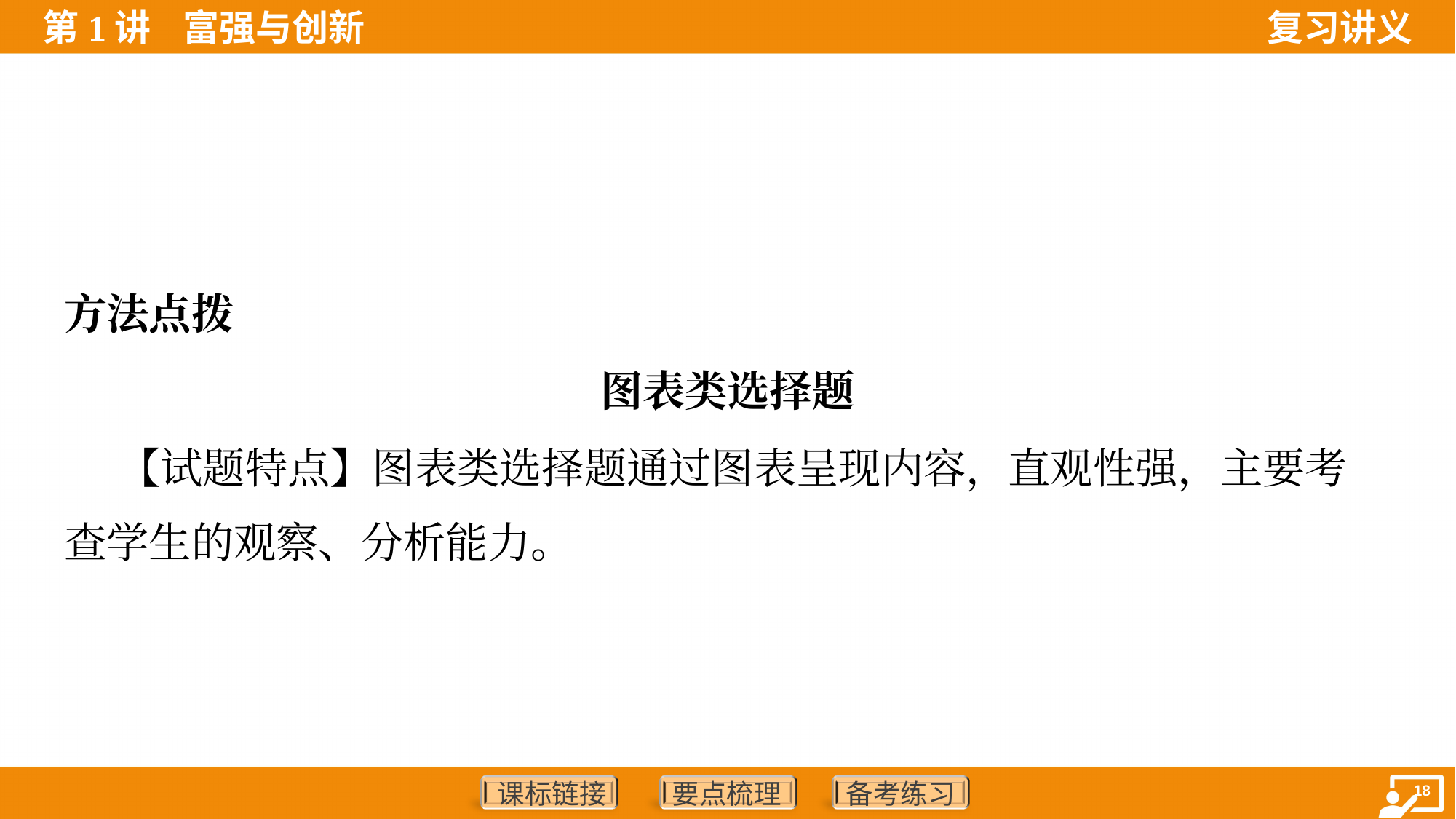

方法点拨
图表类选择题
    【试题特点】图表类选择题通过图表呈现内容，直观性强，主要考
查学生的观察、分析能力。